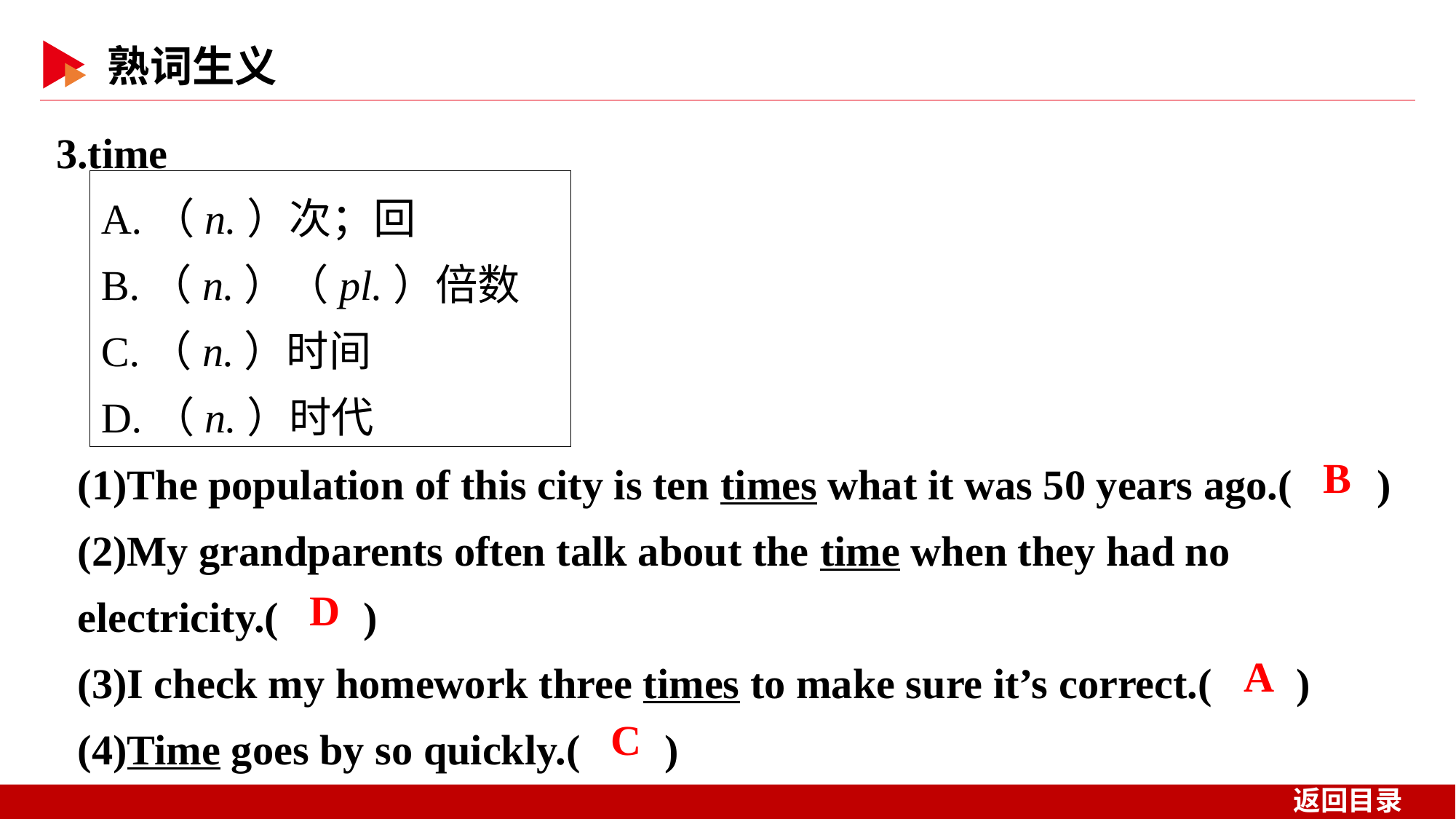

3.time
A.（n.）次；回
B.（n.）（pl.）倍数
C.（n.）时间
D.（n.）时代
(1)The population of this city is ten times what it was 50 years ago.(        )
(2)My grandparents often talk about the time when they had no electricity.(        )
(3)I check my homework three times to make sure it’s correct.(        )
(4)Time goes by so quickly.(        )
   B
   D
   A
   C